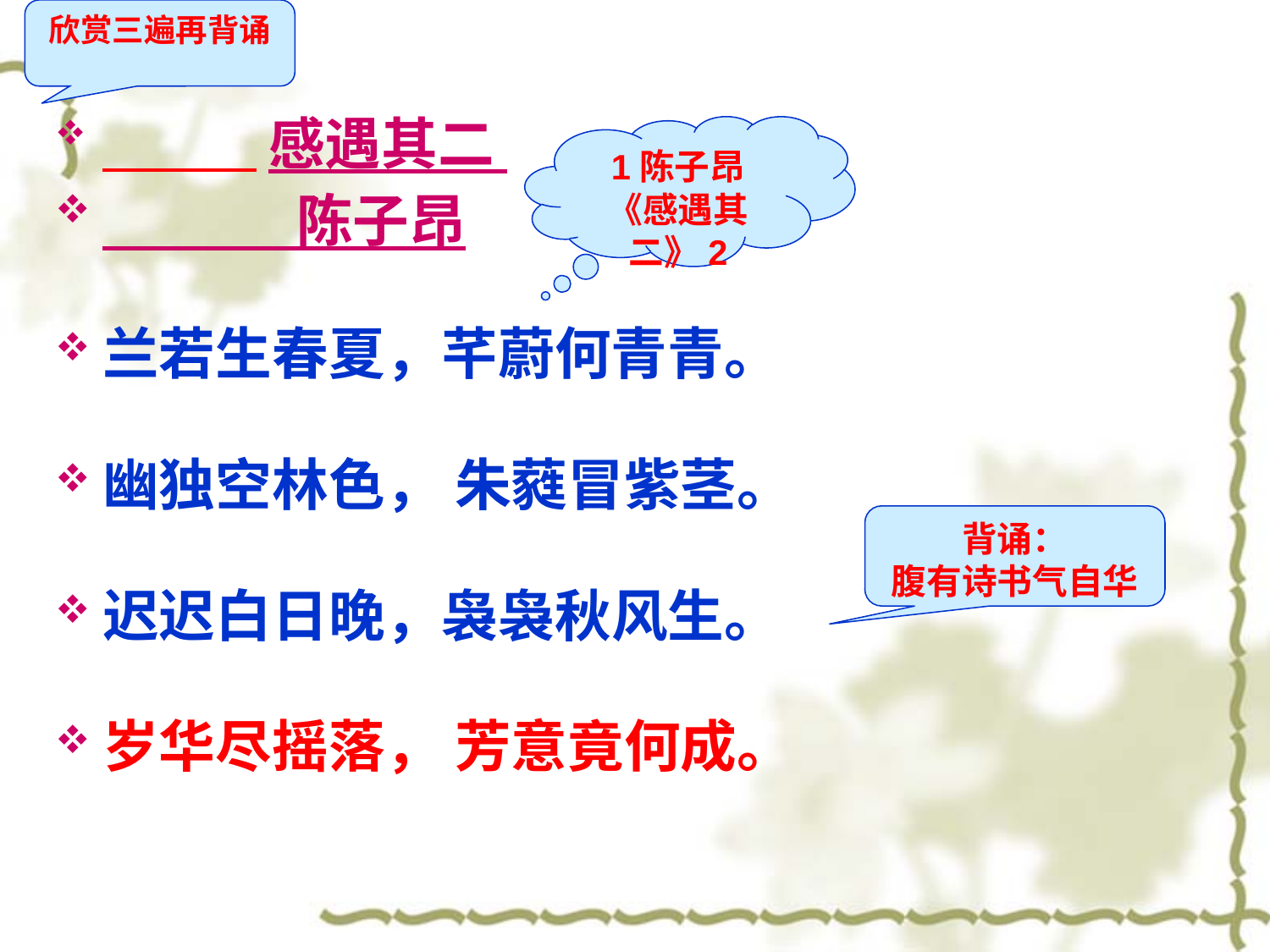

欣赏三遍再背诵
#
              感遇其二
               陈子昂

兰若生春夏，芊蔚何青青。

幽独空林色， 朱蕤冒紫茎。

迟迟白日晚，袅袅秋风生。

岁华尽摇落， 芳意竟何成。

1陈子昂《感遇其二》2
背诵：
腹有诗书气自华